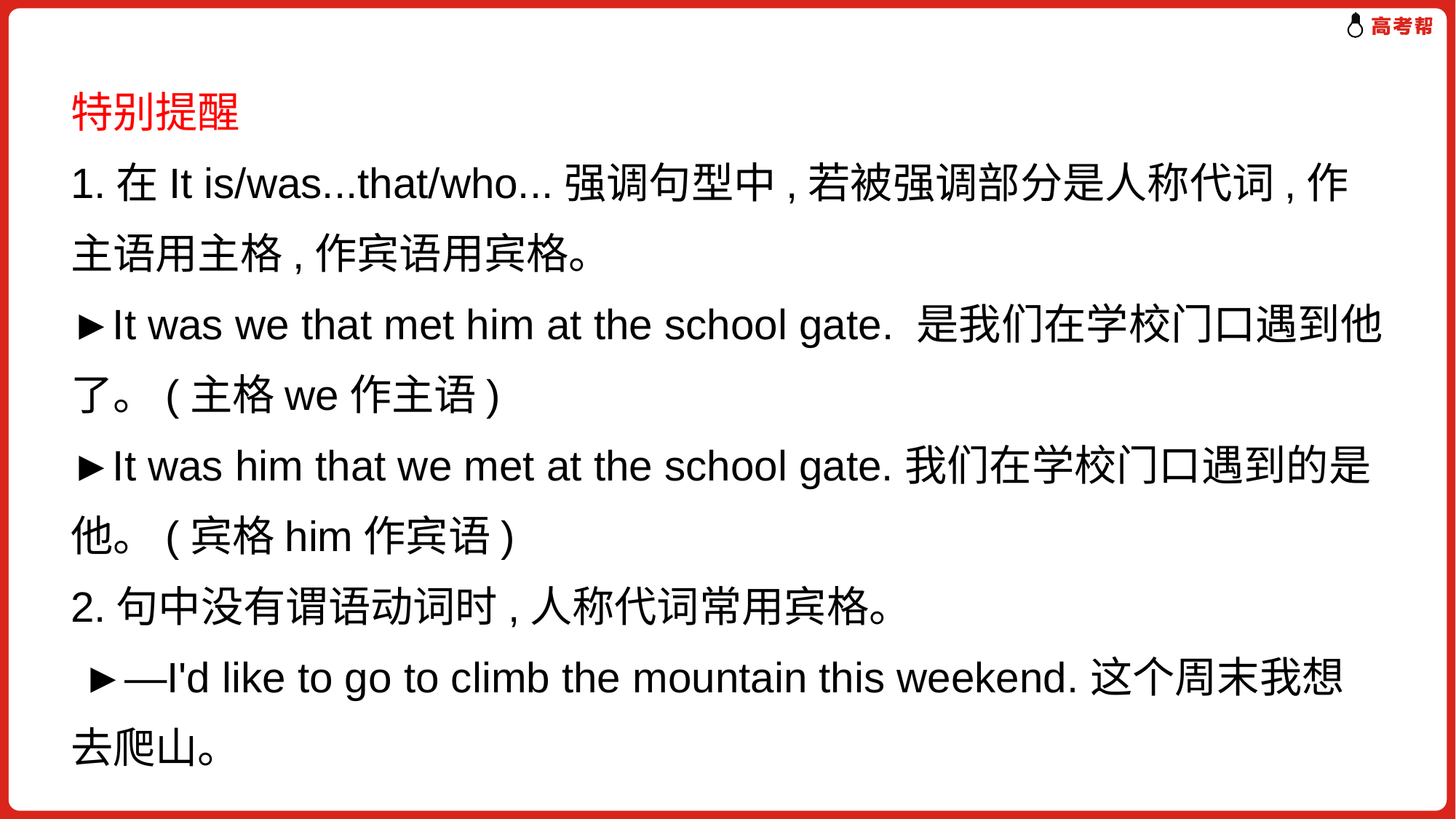

特别提醒
1.在It is/was...that/who...强调句型中,若被强调部分是人称代词,作主语用主格,作宾语用宾格。
►It was we that met him at the school gate. 是我们在学校门口遇到他了。(主格we作主语)
►It was him that we met at the school gate.我们在学校门口遇到的是他。(宾格him作宾语)
2.句中没有谓语动词时,人称代词常用宾格。
 ►—I'd like to go to climb the mountain this weekend.这个周末我想去爬山。